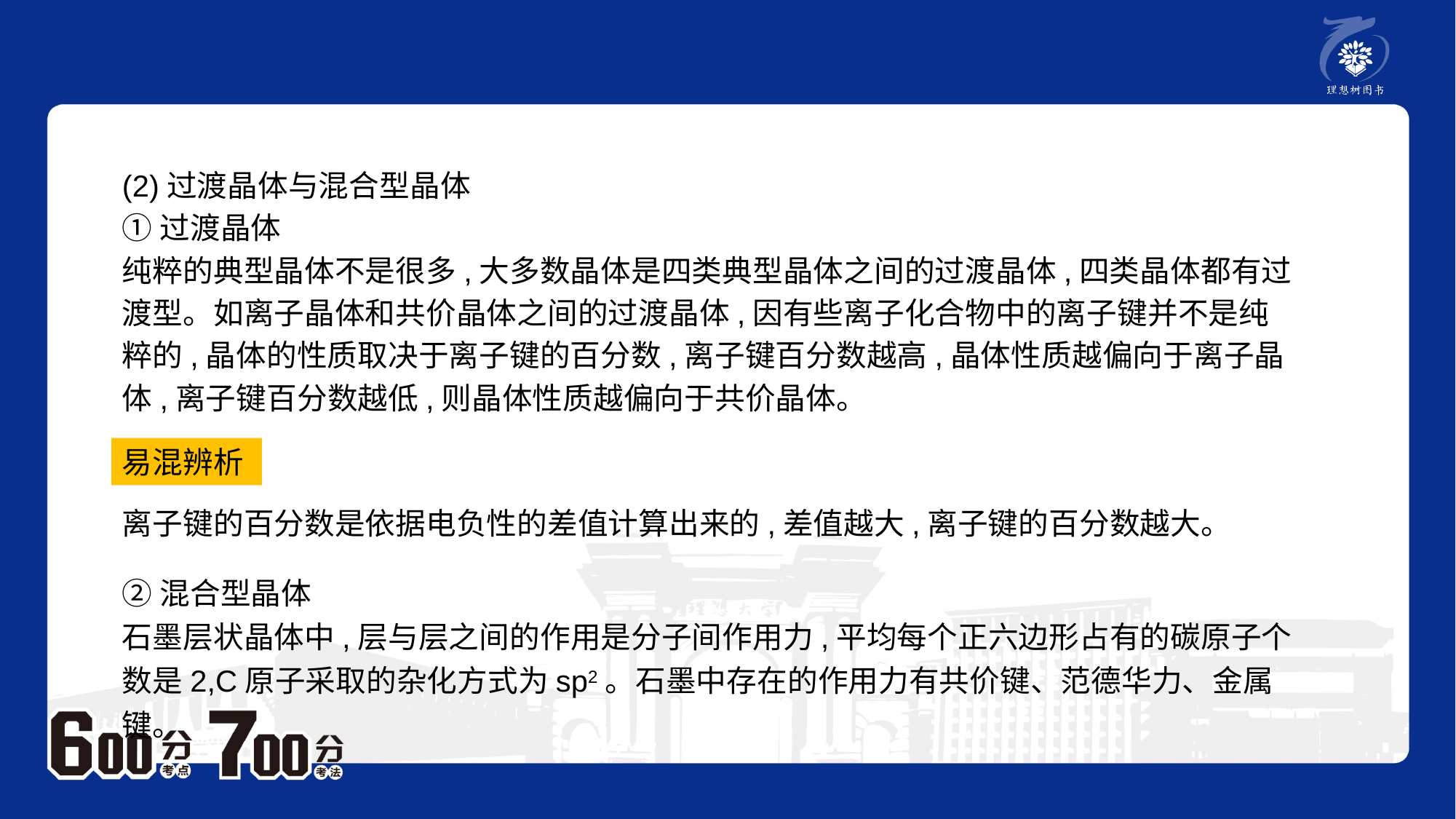

(2)过渡晶体与混合型晶体
①过渡晶体
纯粹的典型晶体不是很多,大多数晶体是四类典型晶体之间的过渡晶体,四类晶体都有过渡型。如离子晶体和共价晶体之间的过渡晶体,因有些离子化合物中的离子键并不是纯粹的,晶体的性质取决于离子键的百分数,离子键百分数越高,晶体性质越偏向于离子晶体,离子键百分数越低,则晶体性质越偏向于共价晶体。
易混辨析
离子键的百分数是依据电负性的差值计算出来的,差值越大,离子键的百分数越大。
②混合型晶体
石墨层状晶体中,层与层之间的作用是分子间作用力,平均每个正六边形占有的碳原子个数是2,C原子采取的杂化方式为sp2。石墨中存在的作用力有共价键、范德华力、金属键。